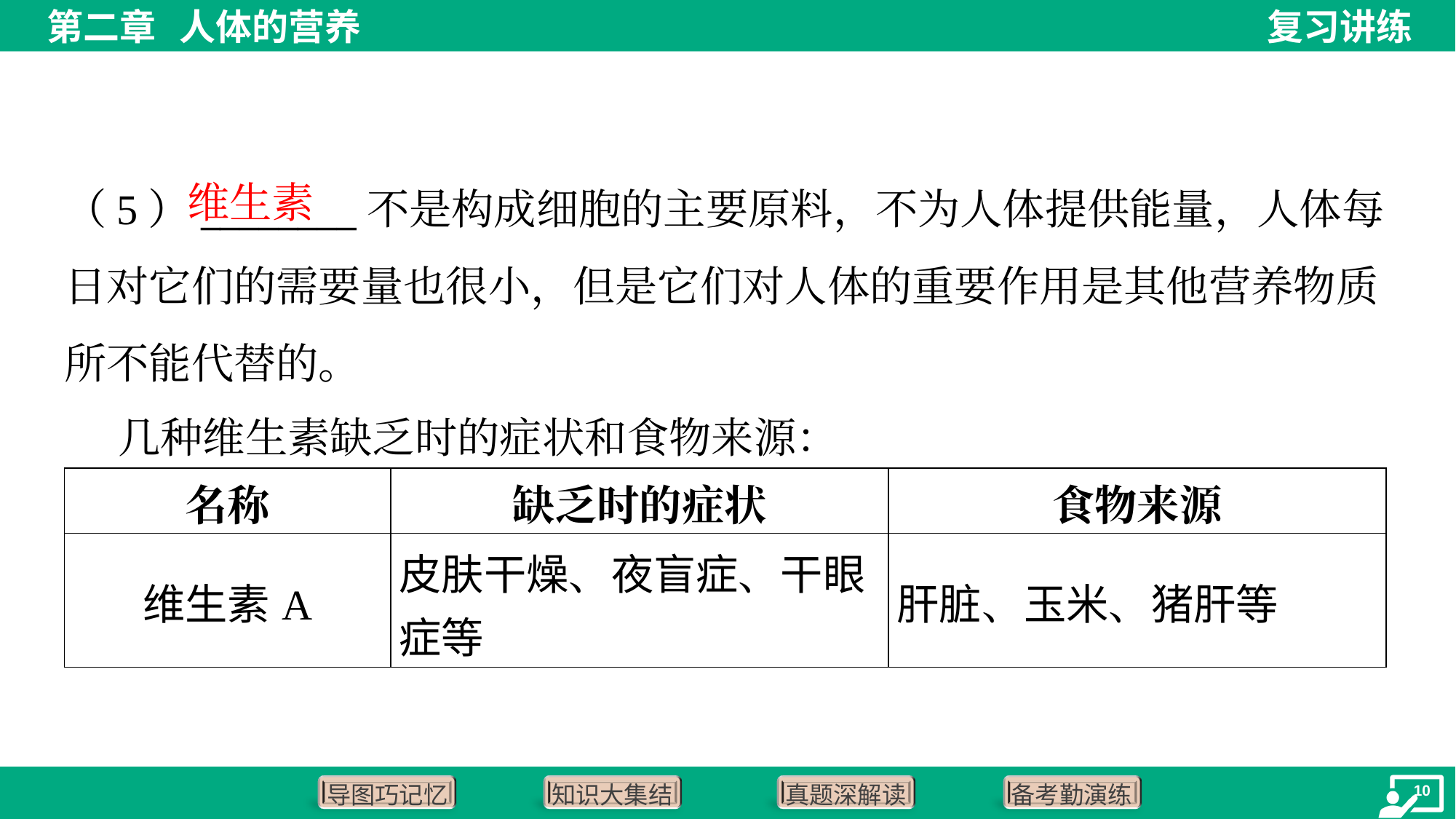

维生素
（5）________不是构成细胞的主要原料，不为人体提供能量，人体每
日对它们的需要量也很小，但是它们对人体的重要作用是其他营养物质
所不能代替的。
    几种维生素缺乏时的症状和食物来源：
| 名称 | 缺乏时的症状 | 食物来源 |
| --- | --- | --- |
| 维生素A | 皮肤干燥、夜盲症、干眼 症等 | 肝脏、玉米、猪肝等 |